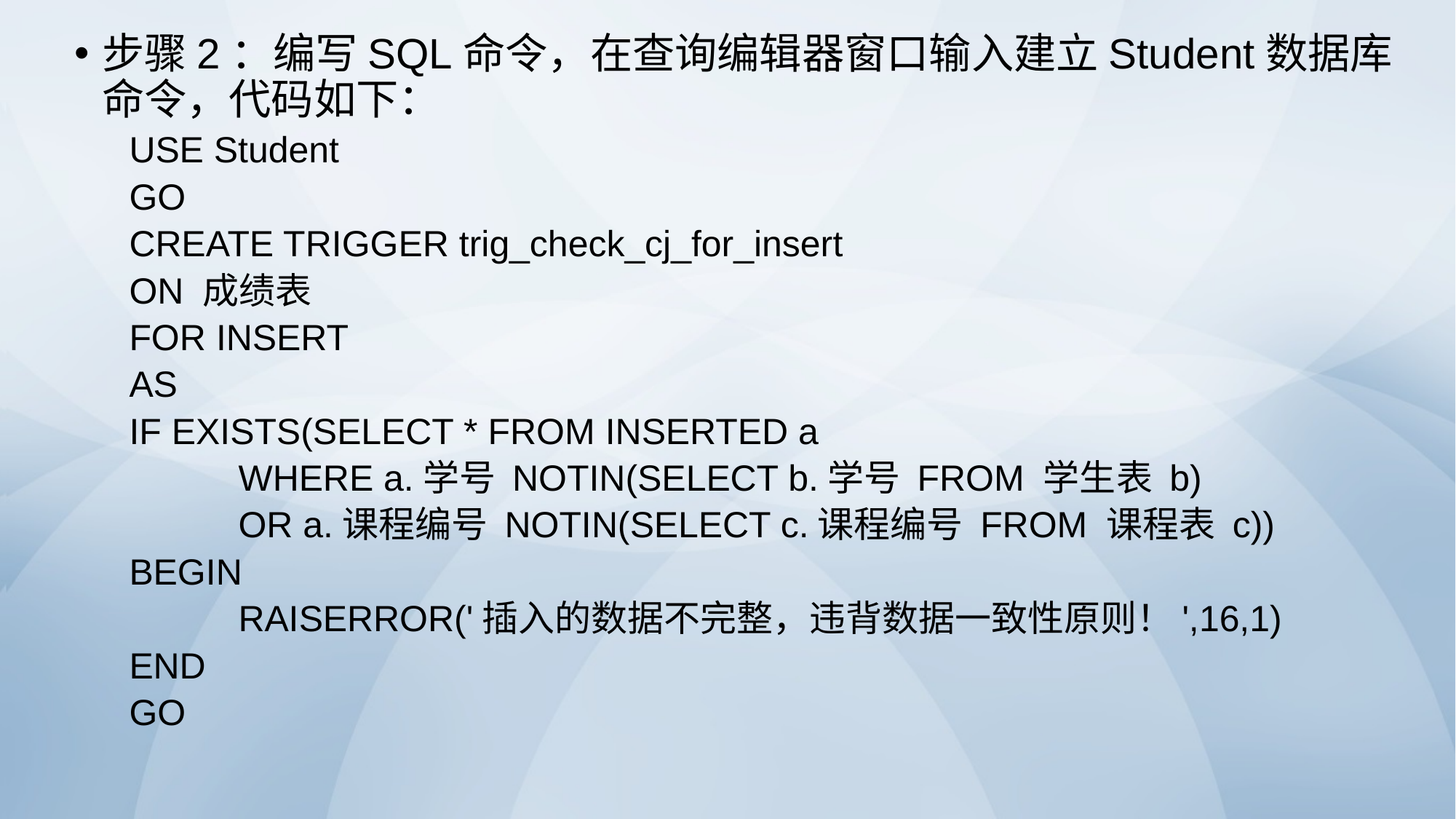

步骤2：编写SQL命令，在查询编辑器窗口输入建立Student数据库命令，代码如下：
USE Student
GO
CREATE TRIGGER trig_check_cj_for_insert
ON 成绩表
FOR INSERT
AS
IF EXISTS(SELECT * FROM INSERTED a
	WHERE a.学号 NOTIN(SELECT b.学号 FROM 学生表 b)
	OR a.课程编号 NOTIN(SELECT c.课程编号 FROM 课程表 c))
BEGIN
	RAISERROR('插入的数据不完整，违背数据一致性原则！',16,1)
END
GO